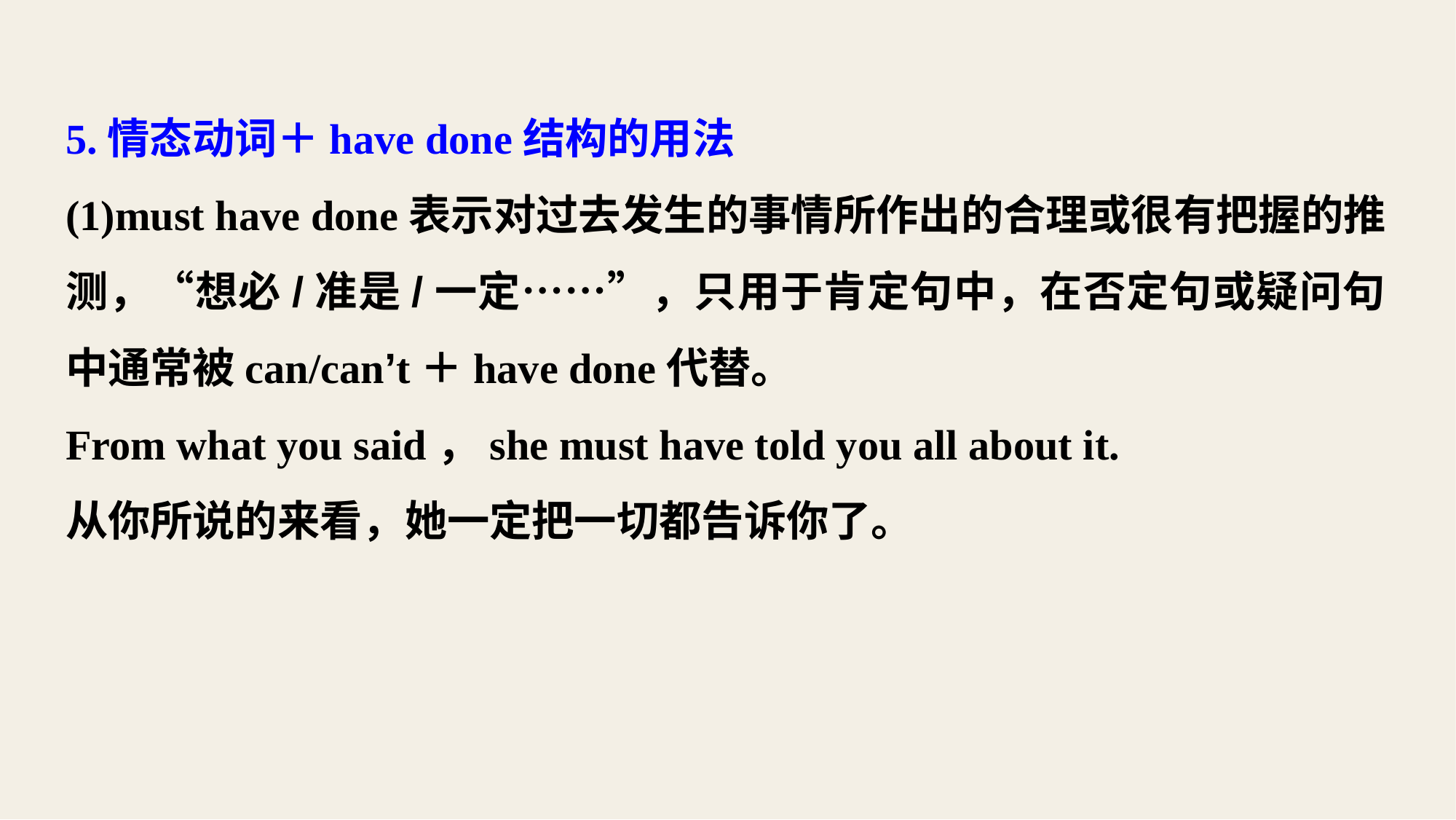

5.情态动词＋have done结构的用法
(1)must have done表示对过去发生的事情所作出的合理或很有把握的推测，“想必/准是/一定……”，只用于肯定句中，在否定句或疑问句中通常被can/can’t＋have done代替。
From what you said，she must have told you all about it.
从你所说的来看，她一定把一切都告诉你了。